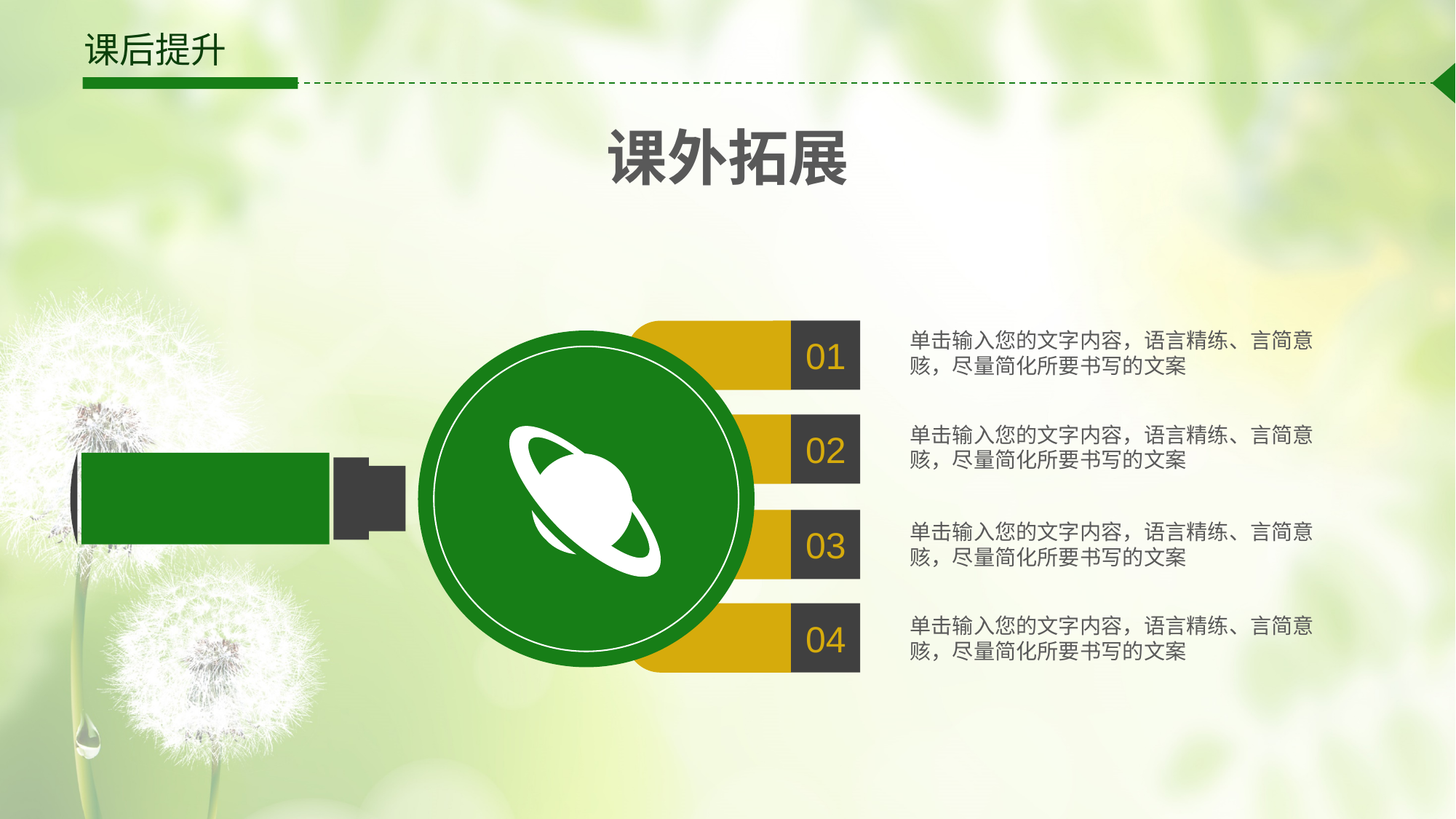

# 课后提升
课外拓展

01
单击输入您的文字内容，语言精练、言简意赅，尽量简化所要书写的文案

02
单击输入您的文字内容，语言精练、言简意赅，尽量简化所要书写的文案

03
单击输入您的文字内容，语言精练、言简意赅，尽量简化所要书写的文案

04
单击输入您的文字内容，语言精练、言简意赅，尽量简化所要书写的文案